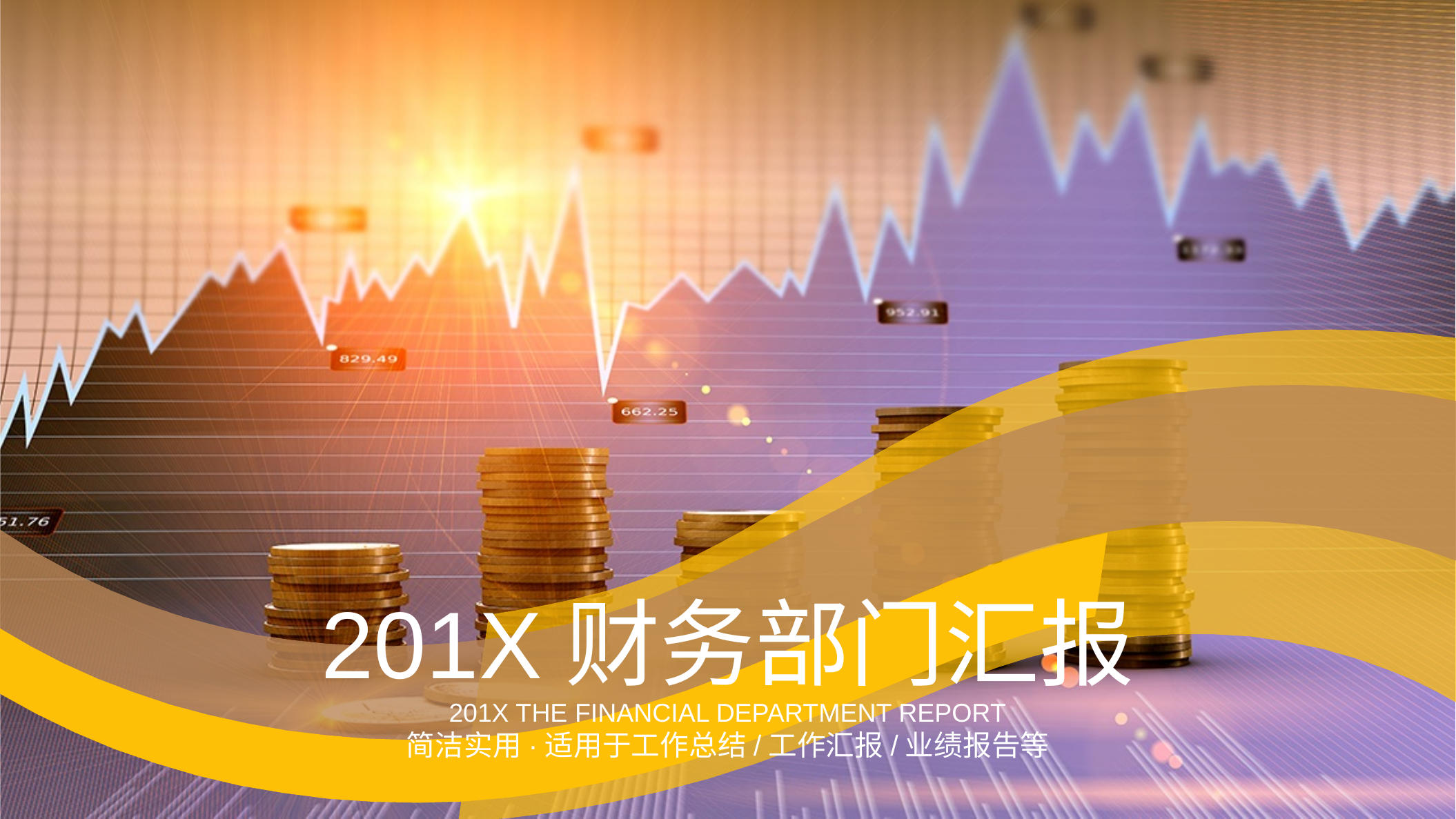

201X财务部门汇报
201X THE FINANCIAL DEPARTMENT REPORT
简洁实用·适用于工作总结/工作汇报/业绩报告等